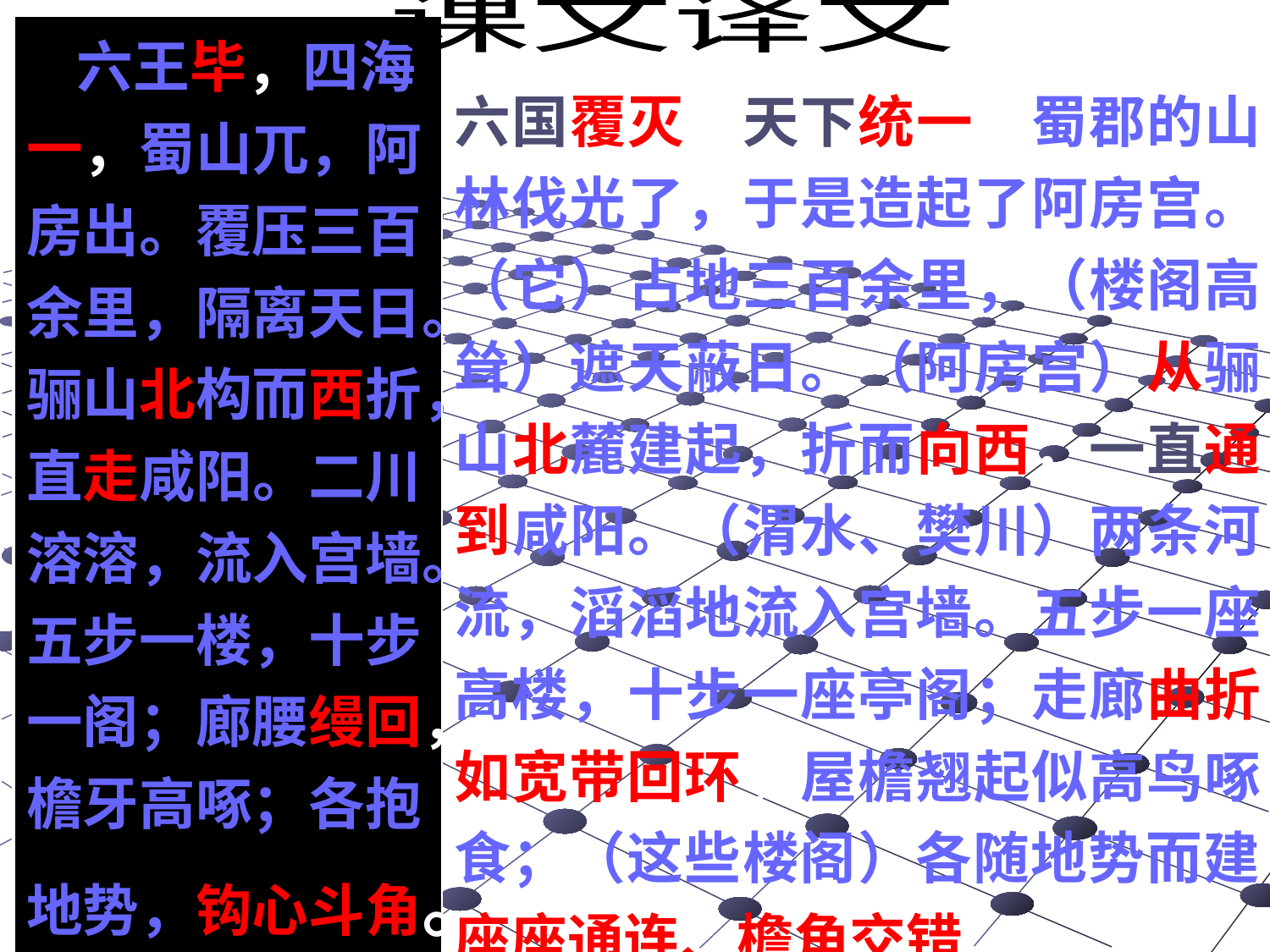

课文译文
| 六王毕，四海一，蜀山兀，阿房出。覆压三百余里，隔离天日。骊山北构而西折，直走咸阳。二川溶溶，流入宫墙。五步一楼，十步一阁；廊腰缦回，檐牙高啄；各抱地势，钩心斗角。 | 六国覆灭，天下统一，蜀郡的山林伐光了，于是造起了阿房宫。（它）占地三百余里，（楼阁高耸）遮天蔽日。（阿房宫）从骊山北麓建起，折而向西，一直通到咸阳。（渭水、樊川）两条河流，滔滔地流入宫墙。五步一座高楼，十步一座亭阁；走廊曲折如宽带回环，屋檐翘起似高鸟啄食；（这些楼阁）各随地势而建，座座通连、檐角交错。 |
| --- | --- |